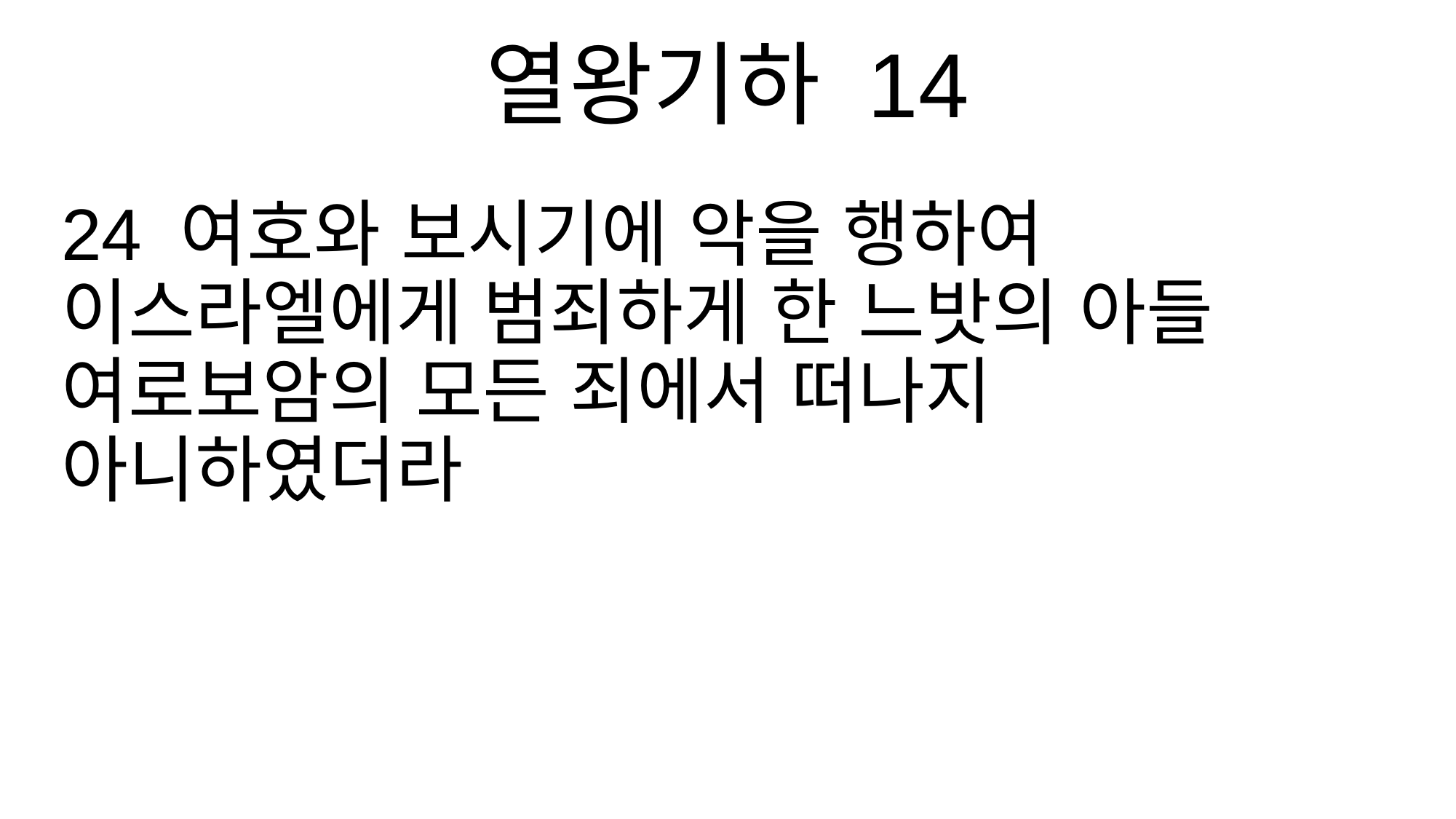

열왕기하 14
24 여호와 보시기에 악을 행하여 이스라엘에게 범죄하게 한 느밧의 아들 여로보암의 모든 죄에서 떠나지 아니하였더라